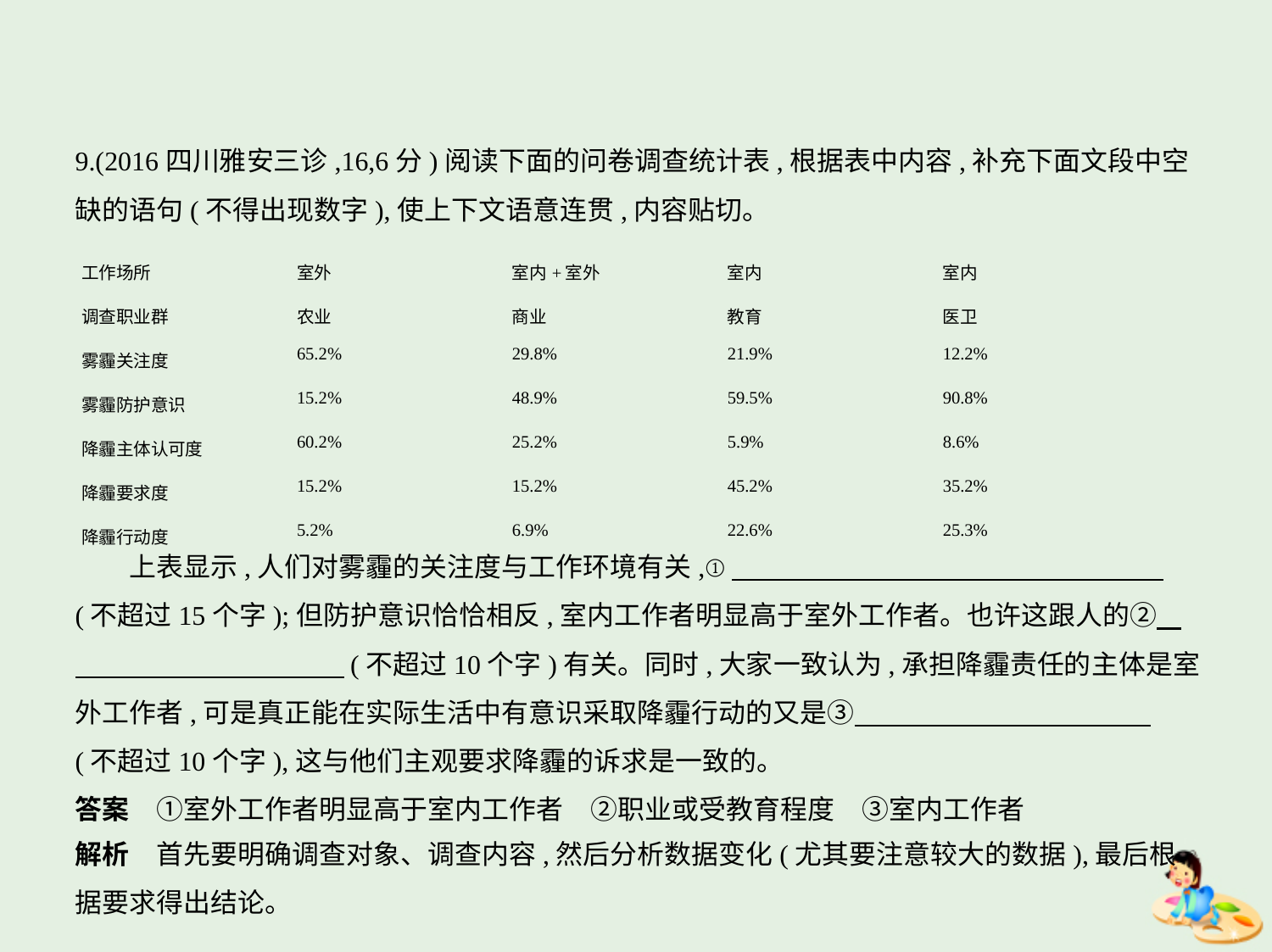

9.(2016四川雅安三诊,16,6分)阅读下面的问卷调查统计表,根据表中内容,补充下面文段中空
缺的语句(不得出现数字),使上下文语意连贯,内容贴切。
| 工作场所 | 室外 | 室内+室外 | 室内 | 室内 |
| --- | --- | --- | --- | --- |
| 调查职业群 | 农业 | 商业 | 教育 | 医卫 |
| 雾霾关注度 | 65.2% | 29.8% | 21.9% | 12.2% |
| 雾霾防护意识 | 15.2% | 48.9% | 59.5% | 90.8% |
| 降霾主体认可度 | 60.2% | 25.2% | 5.9% | 8.6% |
| 降霾要求度 | 15.2% | 15.2% | 45.2% | 35.2% |
| 降霾行动度 | 5.2% | 6.9% | 22.6% | 25.3% |
　　上表显示,人们对雾霾的关注度与工作环境有关,①　　　　　　　　　　　　　　　    
(不超过15个字);但防护意识恰恰相反,室内工作者明显高于室外工作者。也许这跟人的②    
　　　　　　　　　    (不超过10个字)有关。同时,大家一致认为,承担降霾责任的主体是室
外工作者,可是真正能在实际生活中有意识采取降霾行动的又是③　　　　　　　　　　    
(不超过10个字),这与他们主观要求降霾的诉求是一致的。
答案　①室外工作者明显高于室内工作者　②职业或受教育程度　③室内工作者
解析　首先要明确调查对象、调查内容,然后分析数据变化(尤其要注意较大的数据),最后根
据要求得出结论。